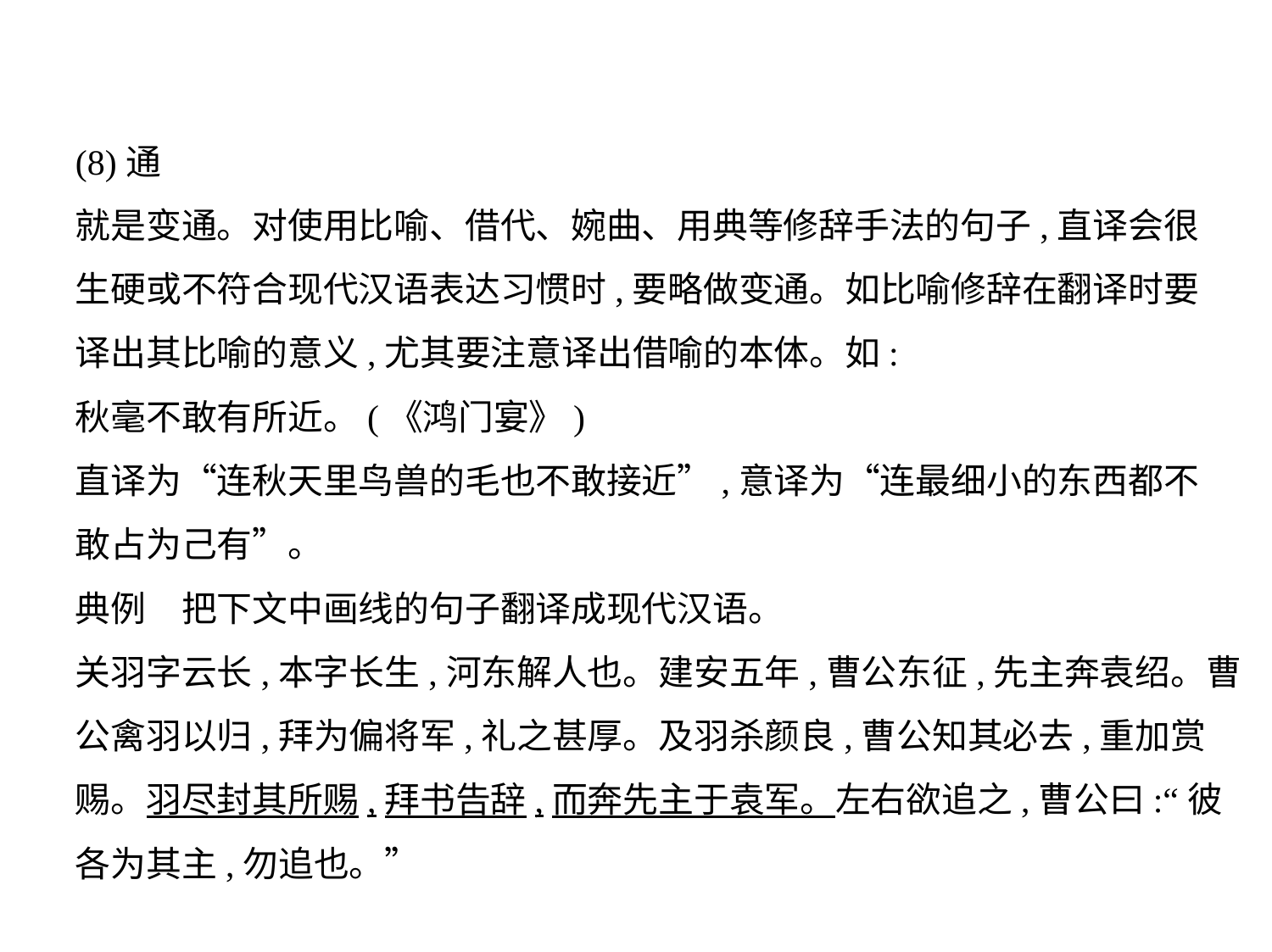

(8)通
就是变通。对使用比喻、借代、婉曲、用典等修辞手法的句子,直译会很
生硬或不符合现代汉语表达习惯时,要略做变通。如比喻修辞在翻译时要
译出其比喻的意义,尤其要注意译出借喻的本体。如:
秋毫不敢有所近。(《鸿门宴》)
直译为“连秋天里鸟兽的毛也不敢接近”,意译为“连最细小的东西都不
敢占为己有”。
典例　把下文中画线的句子翻译成现代汉语。
关羽字云长,本字长生,河东解人也。建安五年,曹公东征,先主奔袁绍。曹
公禽羽以归,拜为偏将军,礼之甚厚。及羽杀颜良,曹公知其必去,重加赏
赐。羽尽封其所赐,拜书告辞,而奔先主于袁军。左右欲追之,曹公曰:“彼
各为其主,勿追也。”